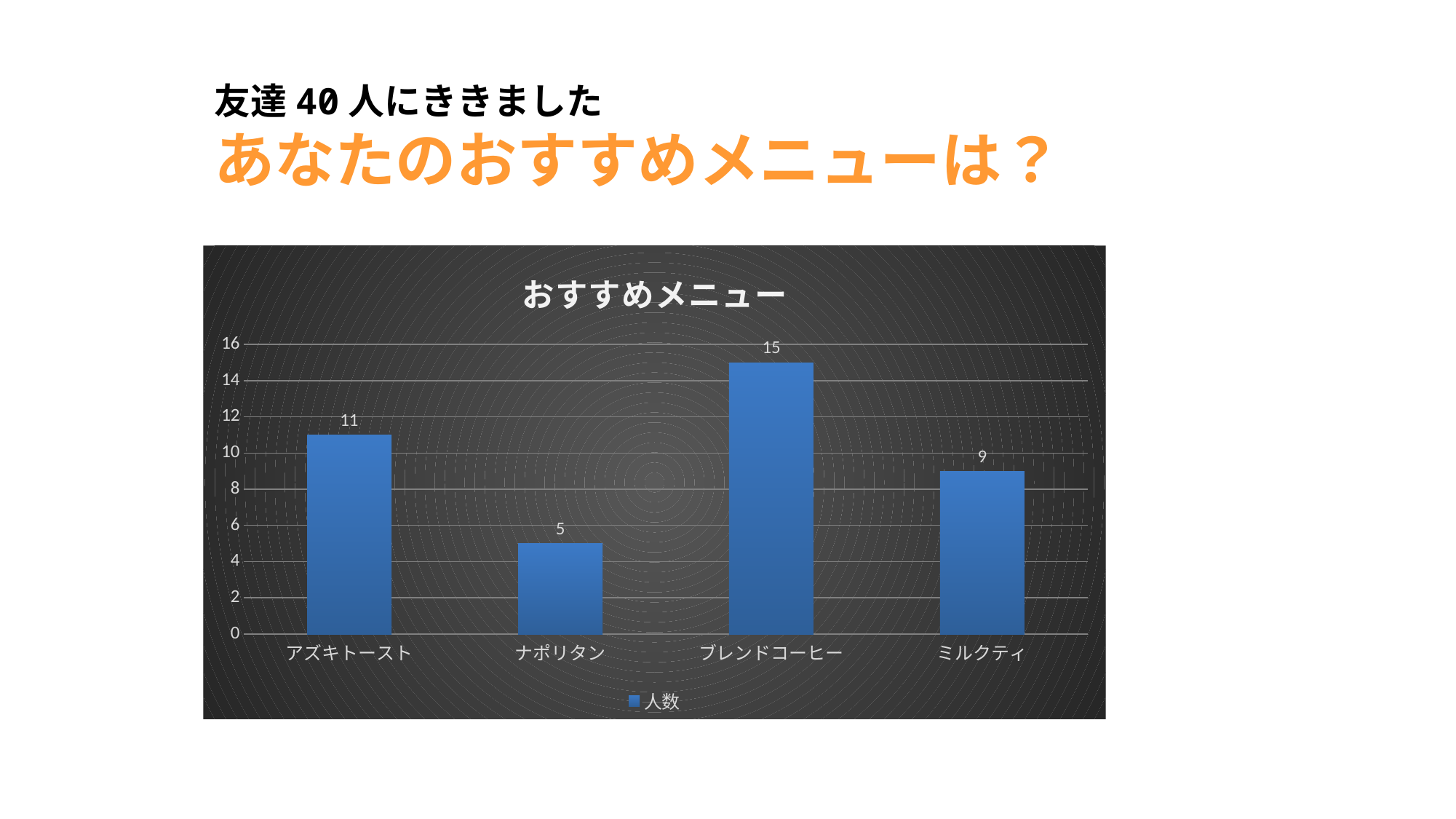

# 友達40人にききました あなたのおすすめメニューは？

### Chart: おすすめメニュー

| Category | 人数 |
|---|---|
| アズキトースト | 11.0 |
| ナポリタン | 5.0 |
| ブレンドコーヒー | 15.0 |
| ミルクティ | 9.0 |